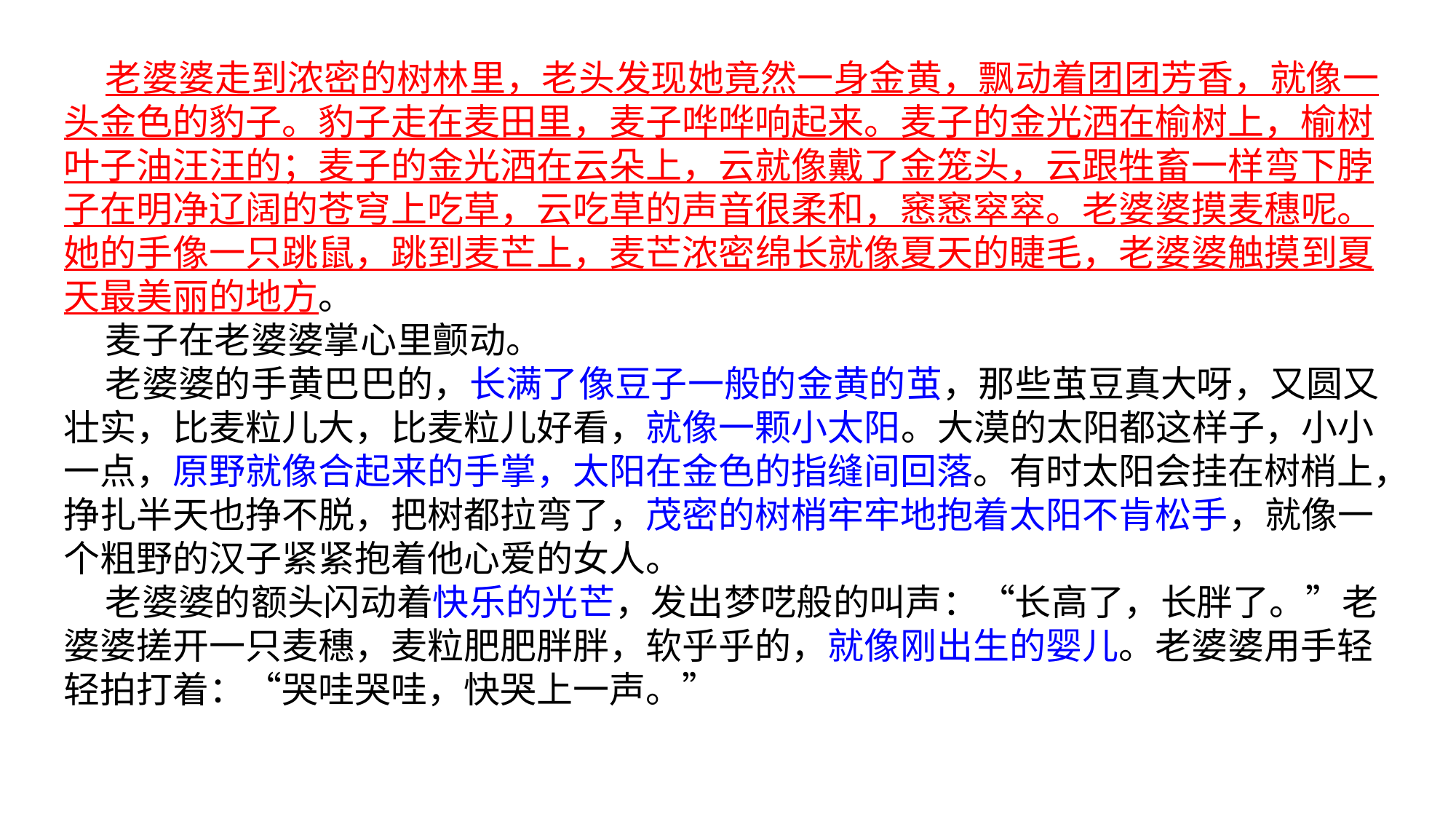

老婆婆走到浓密的树林里，老头发现她竟然一身金黄，飘动着团团芳香，就像一头金色的豹子。豹子走在麦田里，麦子哗哗响起来。麦子的金光洒在榆树上，榆树叶子油汪汪的；麦子的金光洒在云朵上，云就像戴了金笼头，云跟牲畜一样弯下脖子在明净辽阔的苍穹上吃草，云吃草的声音很柔和，窸窸窣窣。老婆婆摸麦穗呢。她的手像一只跳鼠，跳到麦芒上，麦芒浓密绵长就像夏天的睫毛，老婆婆触摸到夏天最美丽的地方。
    麦子在老婆婆掌心里颤动。
    老婆婆的手黄巴巴的，长满了像豆子一般的金黄的茧，那些茧豆真大呀，又圆又壮实，比麦粒儿大，比麦粒儿好看，就像一颗小太阳。大漠的太阳都这样子，小小一点，原野就像合起来的手掌，太阳在金色的指缝间回落。有时太阳会挂在树梢上，挣扎半天也挣不脱，把树都拉弯了，茂密的树梢牢牢地抱着太阳不肯松手，就像一个粗野的汉子紧紧抱着他心爱的女人。
    老婆婆的额头闪动着快乐的光芒，发出梦呓般的叫声：“长高了，长胖了。”老婆婆搓开一只麦穗，麦粒肥肥胖胖，软乎乎的，就像刚出生的婴儿。老婆婆用手轻轻拍打着：“哭哇哭哇，快哭上一声。”